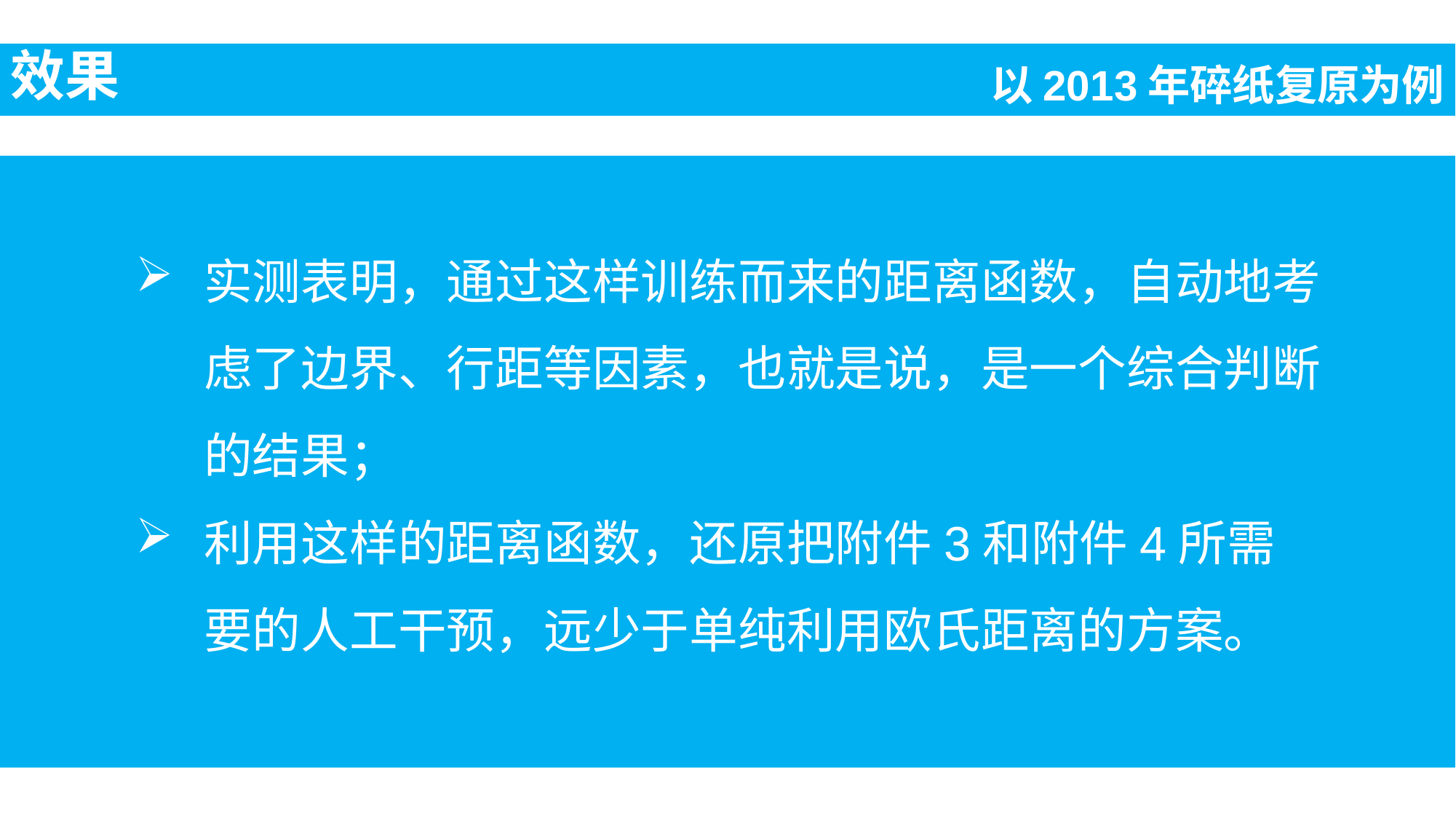

效果
以2013年碎纸复原为例
实测表明，通过这样训练而来的距离函数，自动地考虑了边界、行距等因素，也就是说，是一个综合判断的结果；
利用这样的距离函数，还原把附件3和附件4所需要的人工干预，远少于单纯利用欧氏距离的方案。